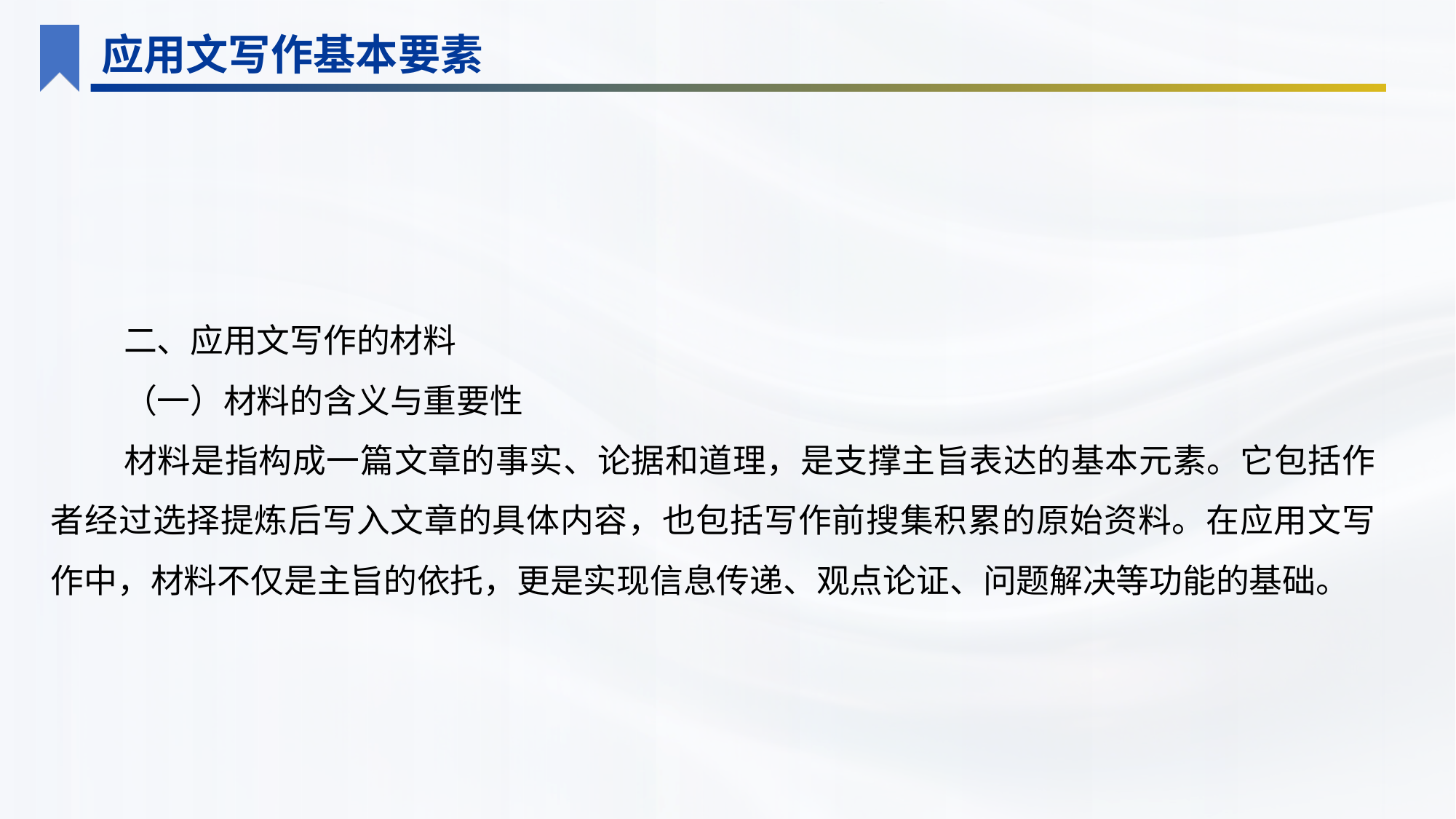

应用文写作基本要素
二、应用文写作的材料
（一）材料的含义与重要性
材料是指构成一篇文章的事实、论据和道理，是支撑主旨表达的基本元素。它包括作者经过选择提炼后写入文章的具体内容，也包括写作前搜集积累的原始资料。在应用文写作中，材料不仅是主旨的依托，更是实现信息传递、观点论证、问题解决等功能的基础。